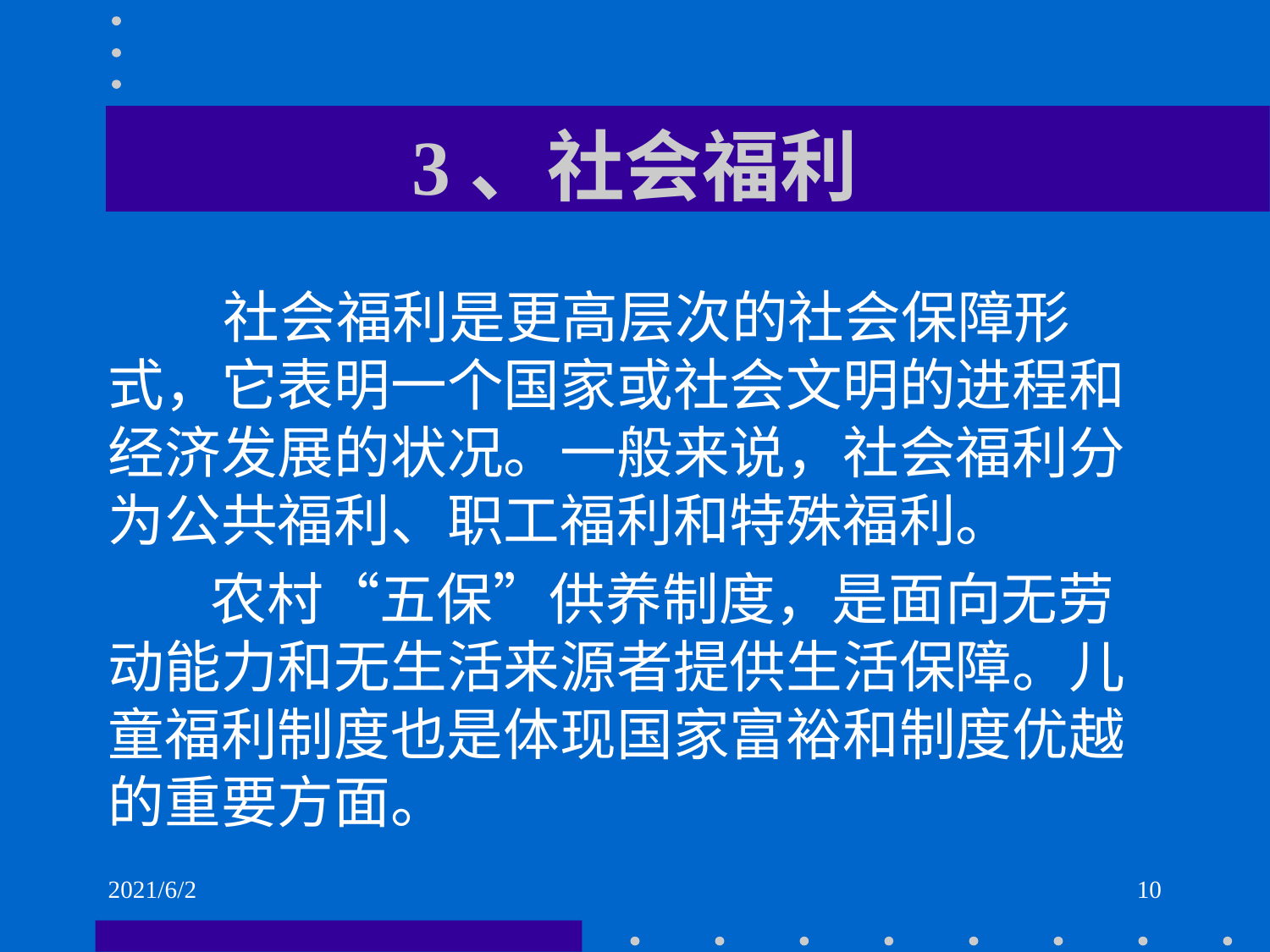

# 3、社会福利
        社会福利是更高层次的社会保障形式，它表明一个国家或社会文明的进程和经济发展的状况。一般来说，社会福利分为公共福利、职工福利和特殊福利。
       农村“五保”供养制度，是面向无劳动能力和无生活来源者提供生活保障。儿童福利制度也是体现国家富裕和制度优越的重要方面。

2021/6/2
10